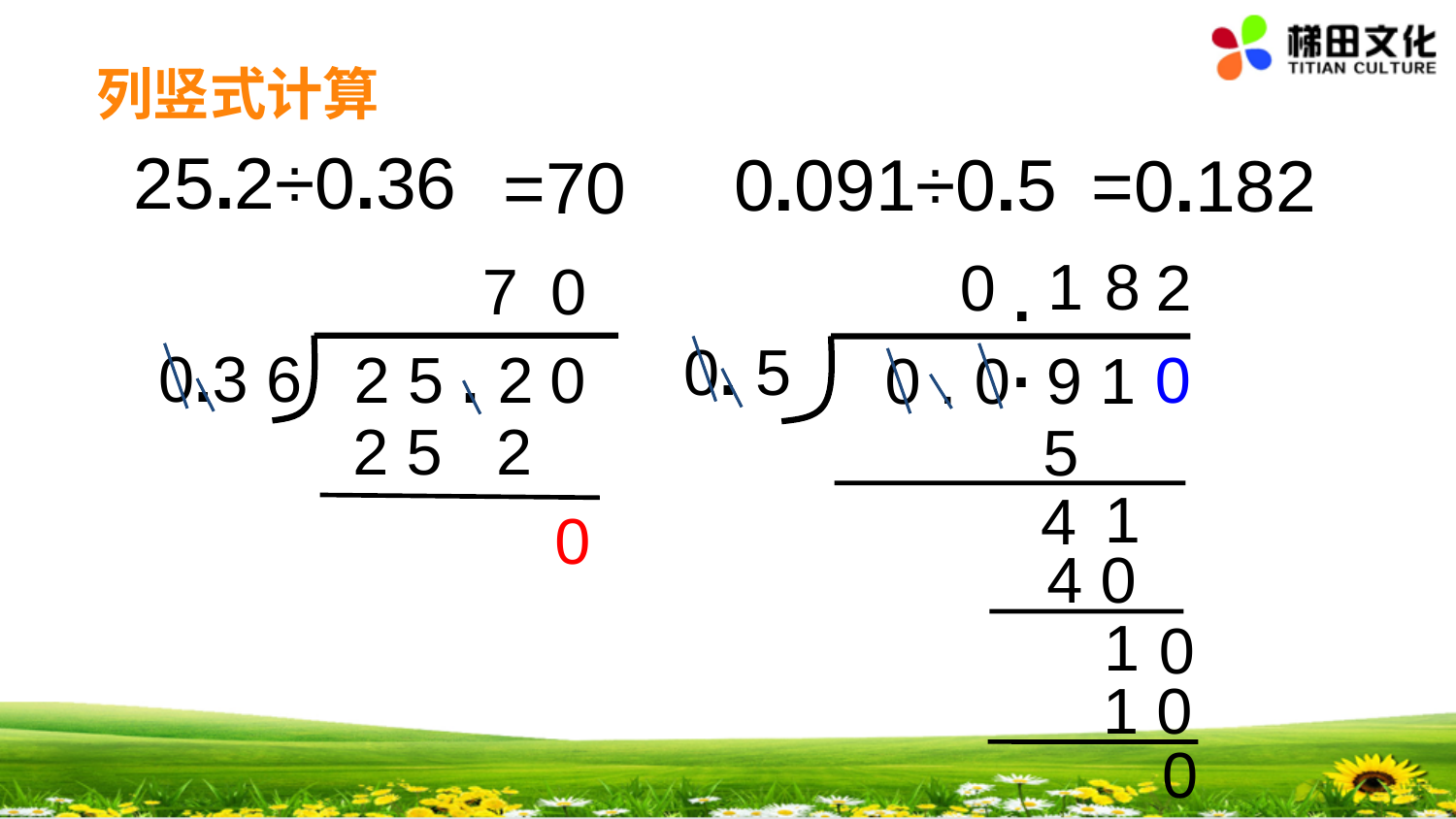

# 列竖式计算
25.2÷0.36
0.091÷0.5
=0.182
=70
1
8
2
0
7
0
.
.
0. 5
0.3 6
0
2 5 . 2
0
0 . 0  9 1

2 5   2
5
1
4

0

4 0
1
0

1 0
0